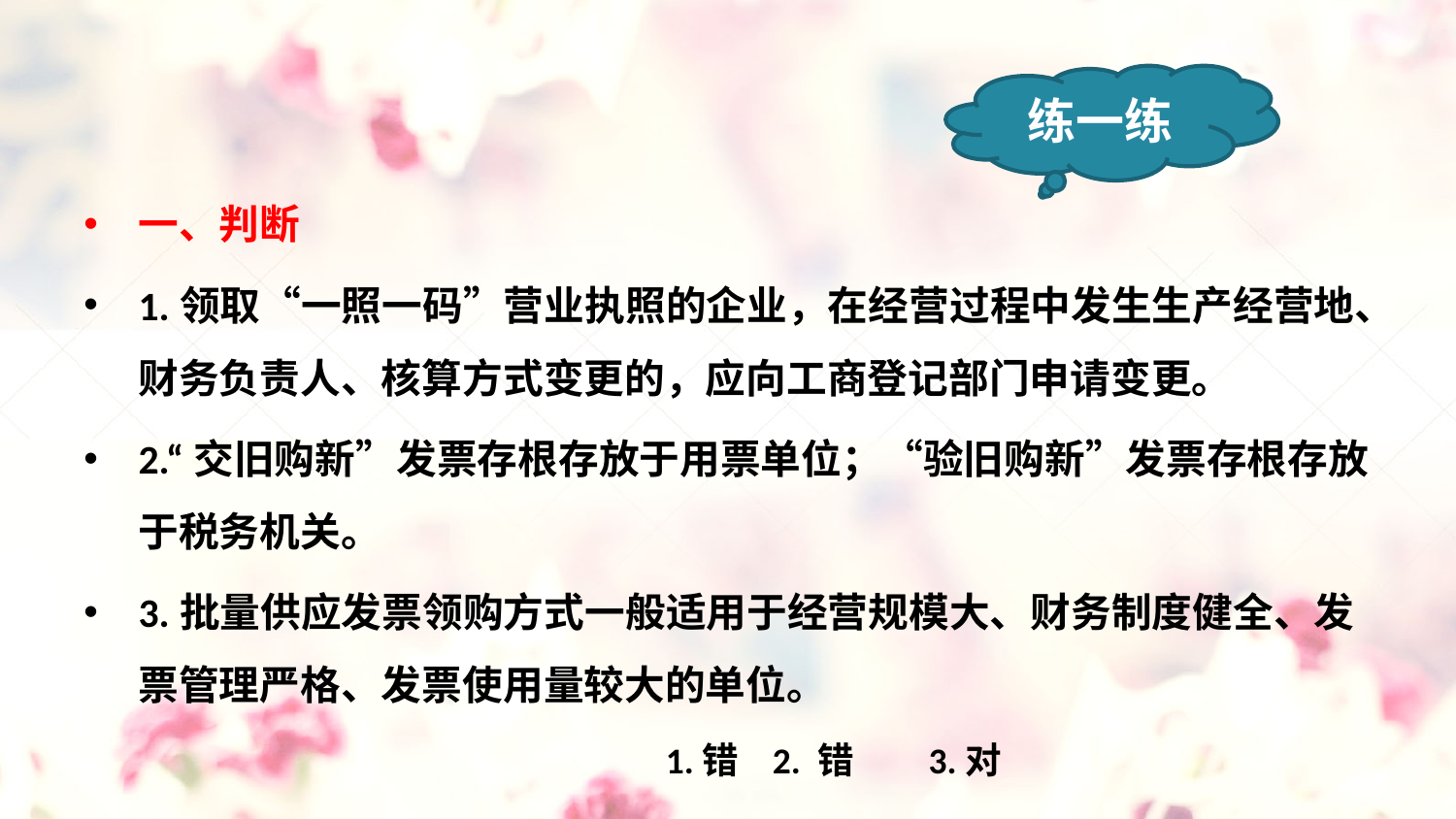

#
练一练
一、判断
1.领取“一照一码”营业执照的企业，在经营过程中发生生产经营地、财务负责人、核算方式变更的，应向工商登记部门申请变更。
2.“交旧购新”发票存根存放于用票单位；“验旧购新”发票存根存放于税务机关。
3.批量供应发票领购方式一般适用于经营规模大、财务制度健全、发票管理严格、发票使用量较大的单位。
1.错   2. 错        3.对